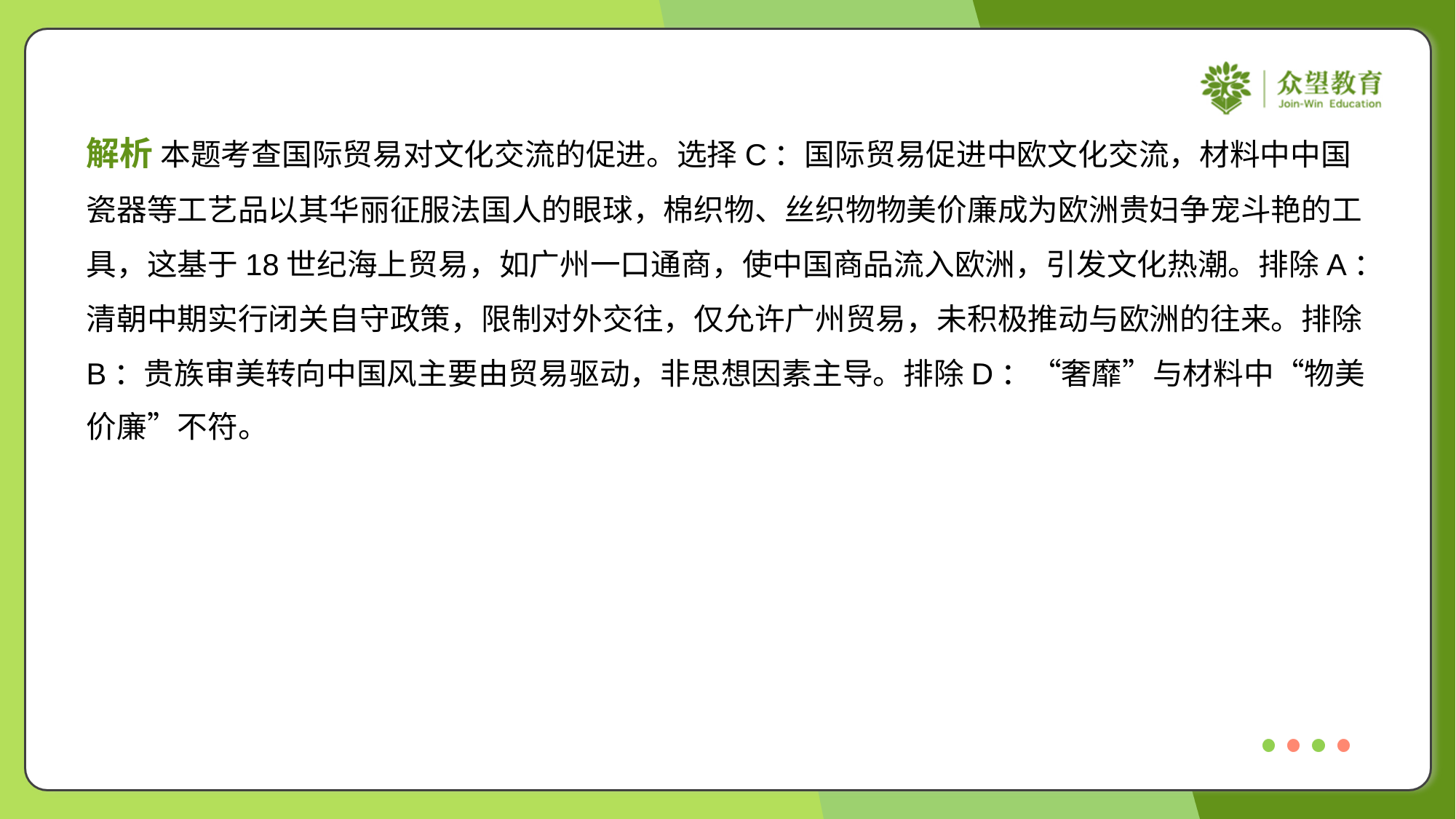

解析 本题考查国际贸易对文化交流的促进。选择C：国际贸易促进中欧文化交流，材料中中国
瓷器等工艺品以其华丽征服法国人的眼球，棉织物、丝织物物美价廉成为欧洲贵妇争宠斗艳的工
具，这基于18世纪海上贸易，如广州一口通商，使中国商品流入欧洲，引发文化热潮。排除A：
清朝中期实行闭关自守政策，限制对外交往，仅允许广州贸易，未积极推动与欧洲的往来。排除
B：贵族审美转向中国风主要由贸易驱动，非思想因素主导。排除D：“奢靡”与材料中“物美
价廉”不符。